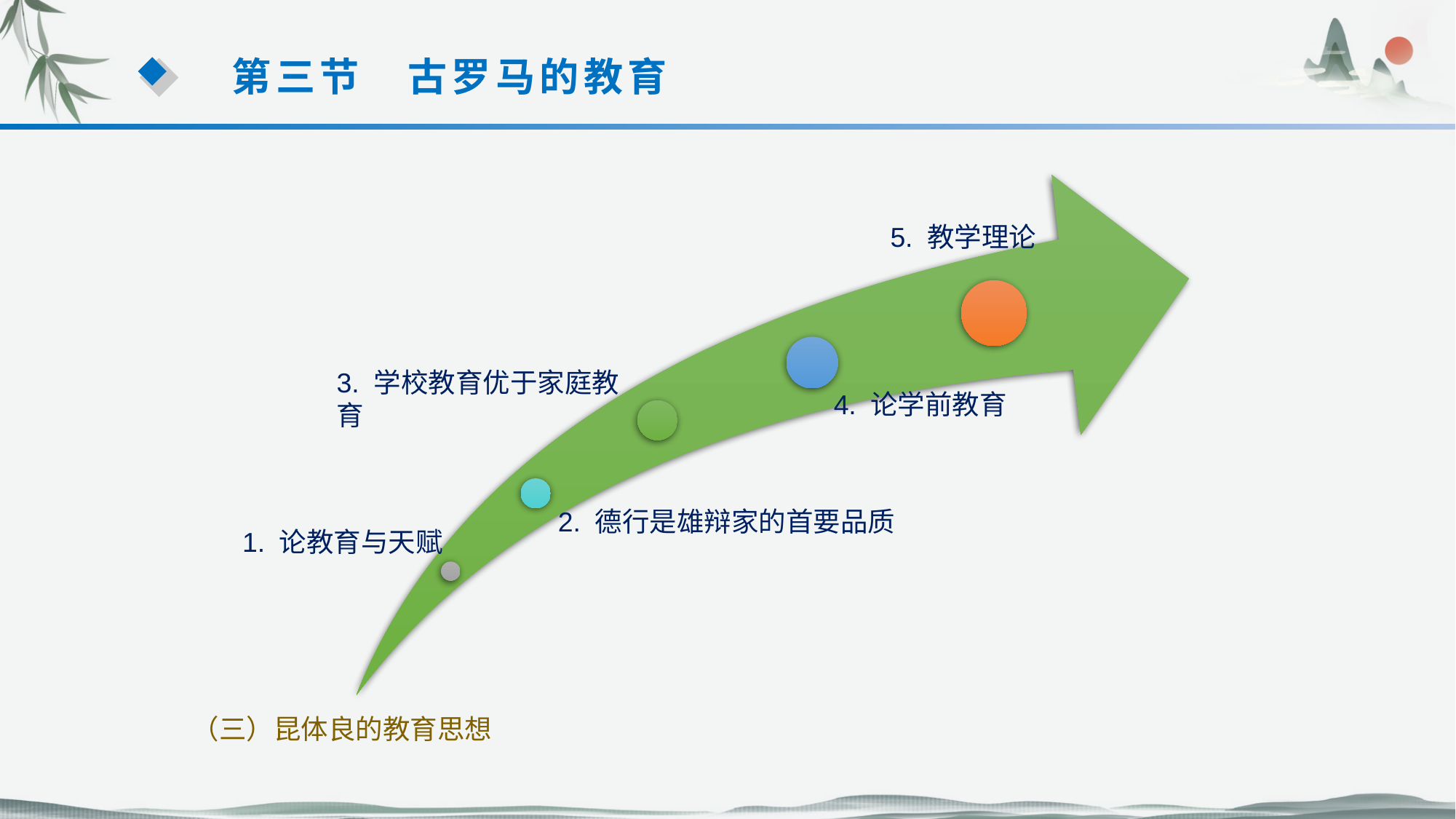

第三节　古罗马的教育

5. 教学理论

3. 学校教育优于家庭教育
4. 论学前教育

2. 德行是雄辩家的首要品质
1. 论教育与天赋

（三）昆体良的教育思想